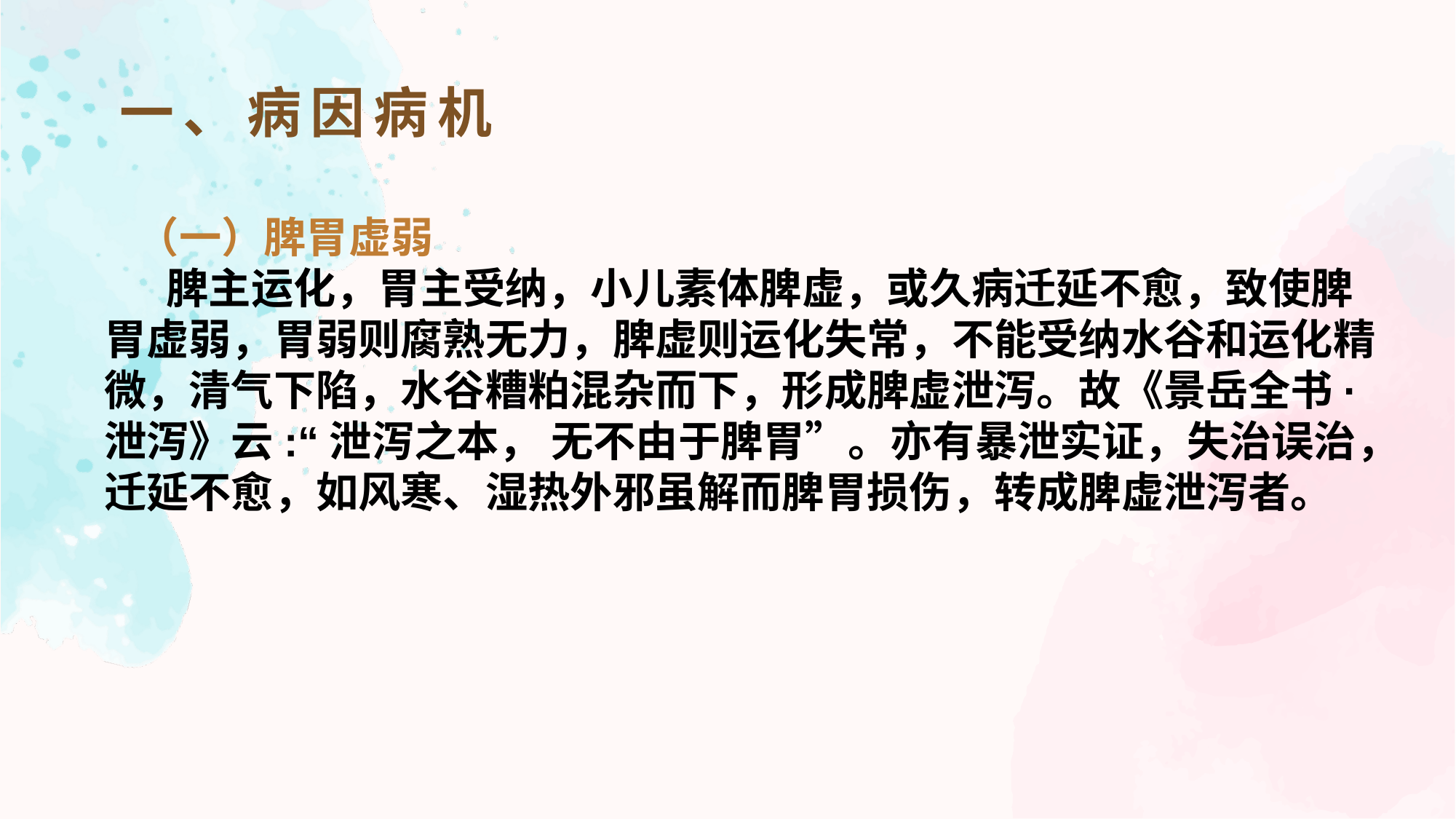

一、病因病机
（一）脾胃虚弱
  脾主运化，胃主受纳，小儿素体脾虚，或久病迁延不愈，致使脾胃虚弱，胃弱则腐熟无力，脾虚则运化失常，不能受纳水谷和运化精微，清气下陷，水谷糟粕混杂而下，形成脾虚泄泻。故《景岳全书·泄泻》云:“泄泻之本， 无不由于脾胃”。亦有暴泄实证，失治误治，迁延不愈，如风寒、湿热外邪虽解而脾胃损伤，转成脾虚泄泻者。